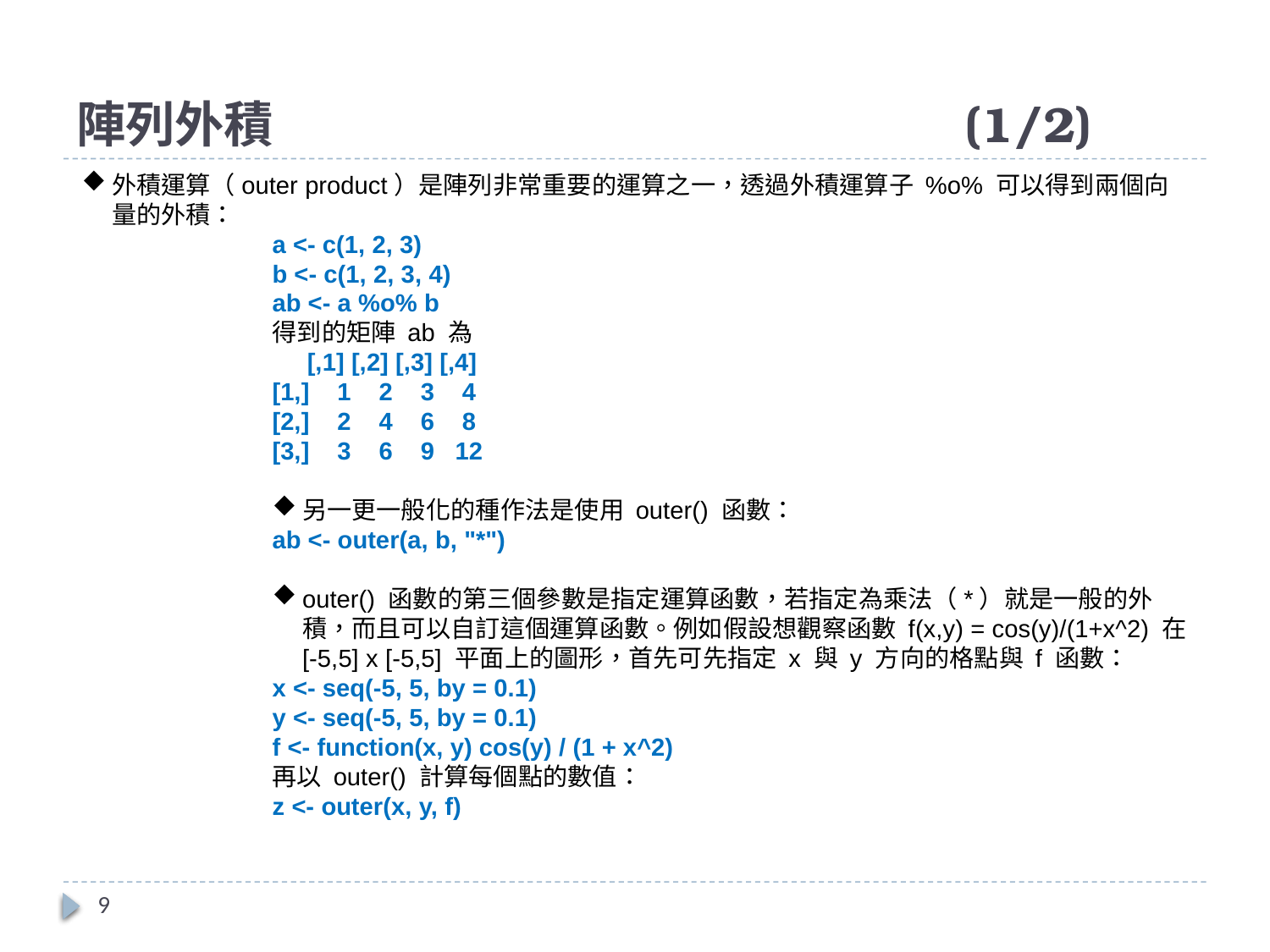

# 陣列外積						(1/2)
外積運算（outer product）是陣列非常重要的運算之一，透過外積運算子 %o% 可以得到兩個向量的外積：
a <- c(1, 2, 3)
b <- c(1, 2, 3, 4)
ab <- a %o% b
得到的矩陣 ab 為
     [,1] [,2] [,3] [,4]
[1,]    1    2    3    4
[2,]    2    4    6    8
[3,]    3    6    9   12

另一更一般化的種作法是使用 outer() 函數：
ab <- outer(a, b, "*")

outer() 函數的第三個參數是指定運算函數，若指定為乘法（*）就是一般的外積，而且可以自訂這個運算函數。例如假設想觀察函數 f(x,y) = cos(y)/(1+x^2) 在 [-5,5] x [-5,5] 平面上的圖形，首先可先指定 x 與 y 方向的格點與 f 函數：
x <- seq(-5, 5, by = 0.1)
y <- seq(-5, 5, by = 0.1)
f <- function(x, y) cos(y) / (1 + x^2)
再以 outer() 計算每個點的數值：
z <- outer(x, y, f)
9